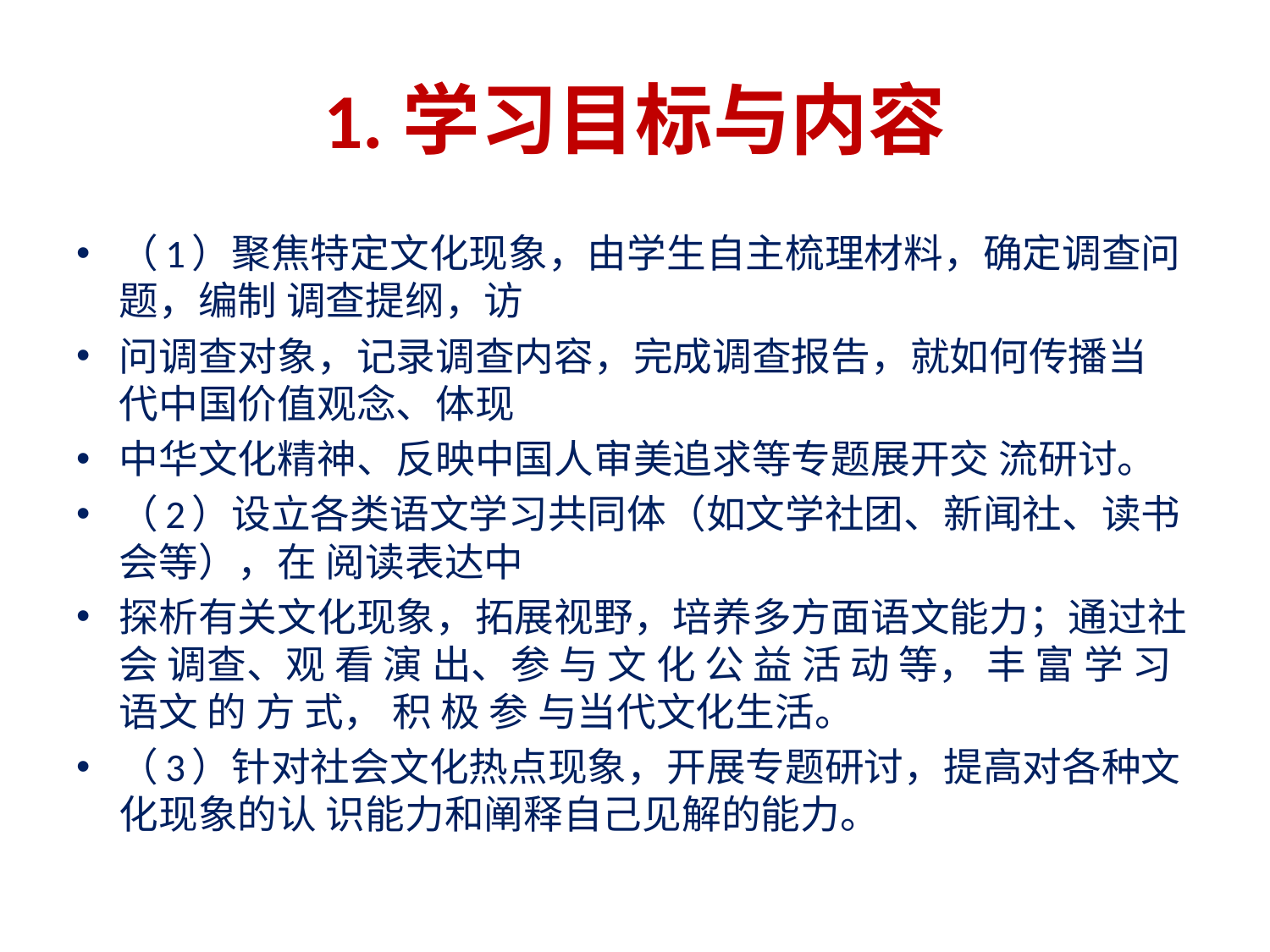

# 1.学习目标与内容
（1）聚焦特定文化现象，由学生自主梳理材料，确定调查问题，编制 调查提纲，访
问调查对象，记录调查内容，完成调查报告，就如何传播当 代中国价值观念、体现
中华文化精神、反映中国人审美追求等专题展开交 流研讨。
（2）设立各类语文学习共同体（如文学社团、新闻社、读书会等），在 阅读表达中
探析有关文化现象，拓展视野，培养多方面语文能力；通过社会 调查、观 看 演 出、参 与 文 化 公 益 活 动 等， 丰 富 学 习 语文 的 方 式， 积 极 参 与当代文化生活。
（3）针对社会文化热点现象，开展专题研讨，提高对各种文化现象的认 识能力和阐释自己见解的能力。